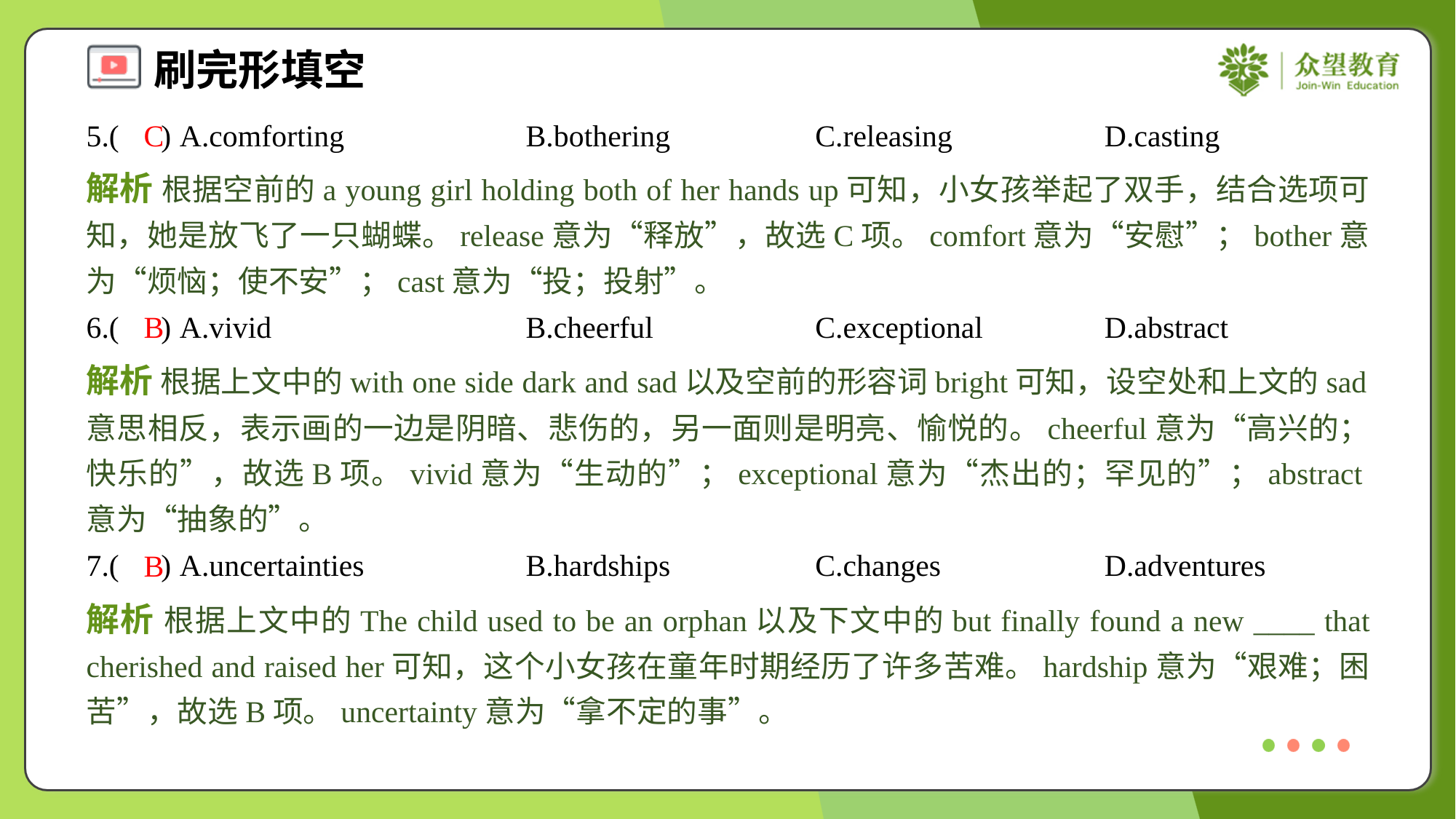

5.(     ) A.comforting	B.bothering	C.releasing	D.casting
C
解析 根据空前的a young girl holding both of her hands up可知，小女孩举起了双手，结合选项可知，她是放飞了一只蝴蝶。release意为“释放”，故选C项。comfort意为“安慰”；bother意为“烦恼；使不安”；cast意为“投；投射”。
6.(     ) A.vivid	B.cheerful	C.exceptional	D.abstract
B
解析 根据上文中的with one side dark and sad以及空前的形容词bright可知，设空处和上文的sad意思相反，表示画的一边是阴暗、悲伤的，另一面则是明亮、愉悦的。cheerful意为“高兴的；快乐的”，故选B项。vivid意为“生动的”；exceptional意为“杰出的；罕见的”；abstract意为“抽象的”。
7.(     ) A.uncertainties	B.hardships	C.changes	D.adventures
B
解析 根据上文中的The child used to be an orphan以及下文中的but finally found a new ____ that cherished and raised her可知，这个小女孩在童年时期经历了许多苦难。hardship意为“艰难；困苦”，故选B项。uncertainty意为“拿不定的事”。